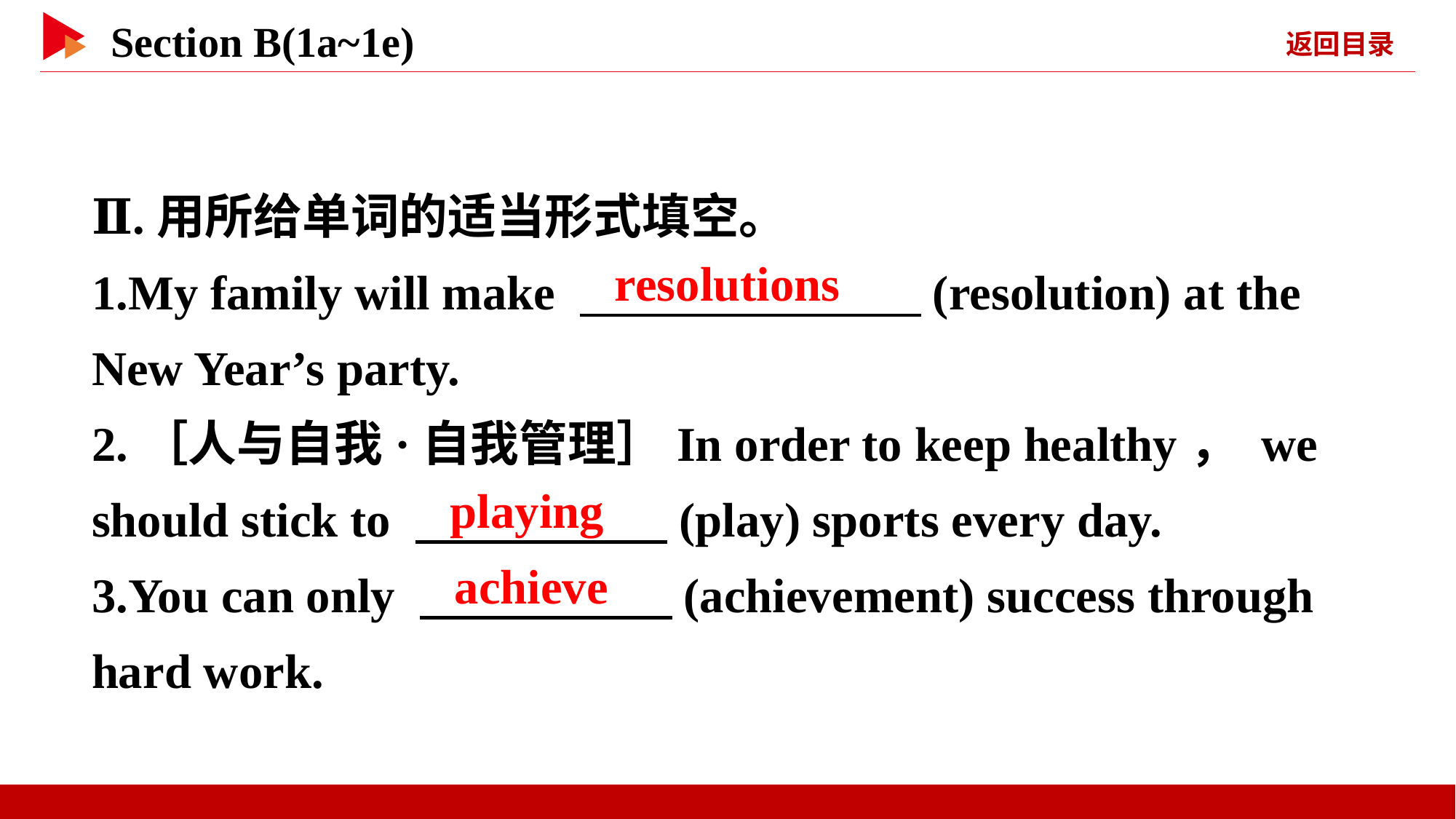

Ⅱ.用所给单词的适当形式填空。
1.My family will make 　                      　(resolution) at the New Year’s party.
2.［人与自我·自我管理］In order to keep healthy， we should stick to 　              　(play) sports every day.
3.You can only 　              　(achievement) success through hard work.
resolutions
playing
achieve